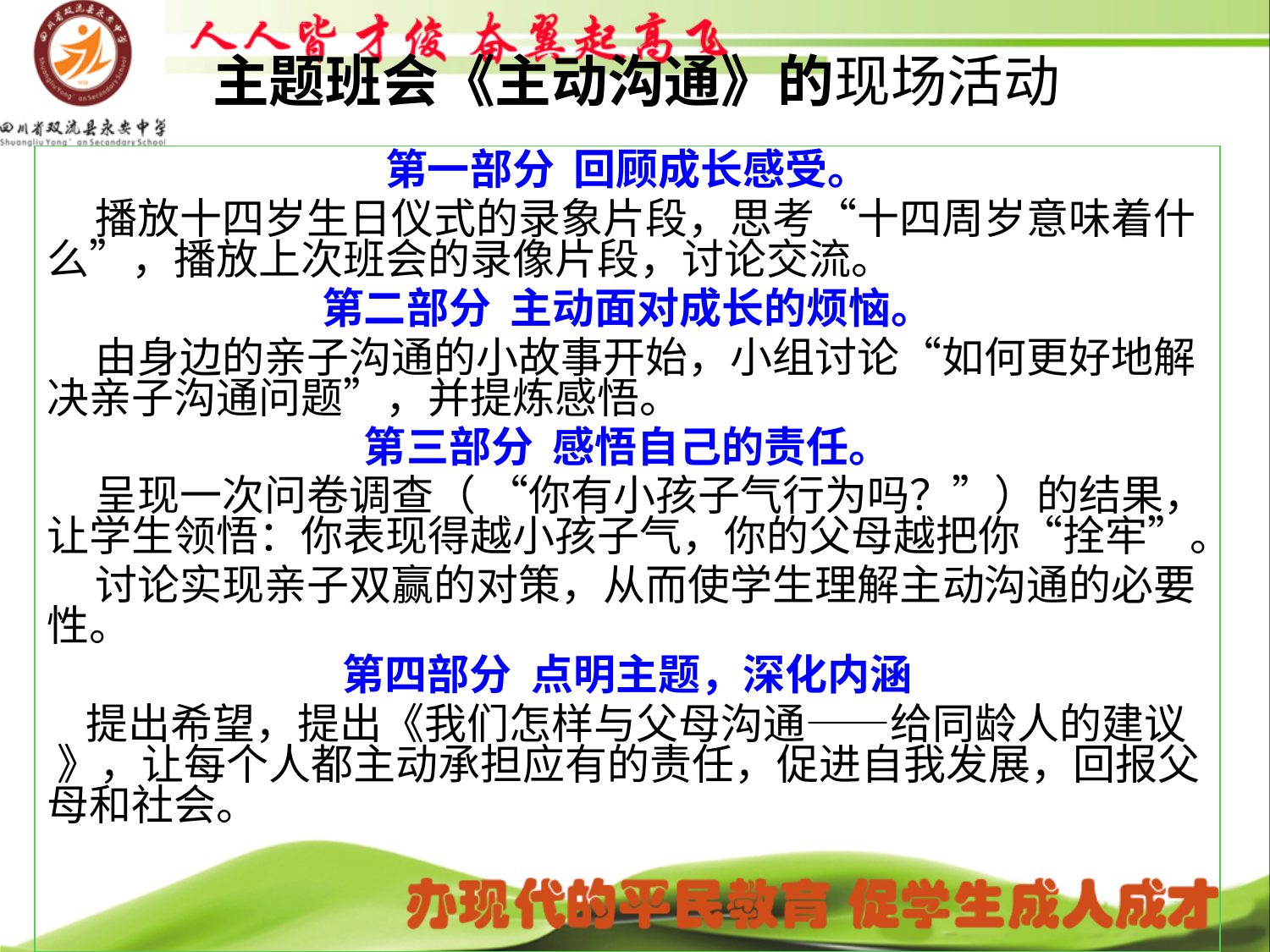

# 主题班会《主动沟通》的现场活动
第一部分  回顾成长感受。
    播放十四岁生日仪式的录象片段，思考“十四周岁意味着什么”，播放上次班会的录像片段，讨论交流。
第二部分  主动面对成长的烦恼。
    由身边的亲子沟通的小故事开始，小组讨论“如何更好地解决亲子沟通问题”，并提炼感悟。
第三部分  感悟自己的责任。
    呈现一次问卷调查（ “你有小孩子气行为吗？”）的结果，让学生领悟：你表现得越小孩子气，你的父母越把你“拴牢”。
    讨论实现亲子双赢的对策，从而使学生理解主动沟通的必要性。
第四部分  点明主题，深化内涵
   提出希望，提出《我们怎样与父母沟通——给同龄人的建议 》，让每个人都主动承担应有的责任，促进自我发展，回报父母和社会。